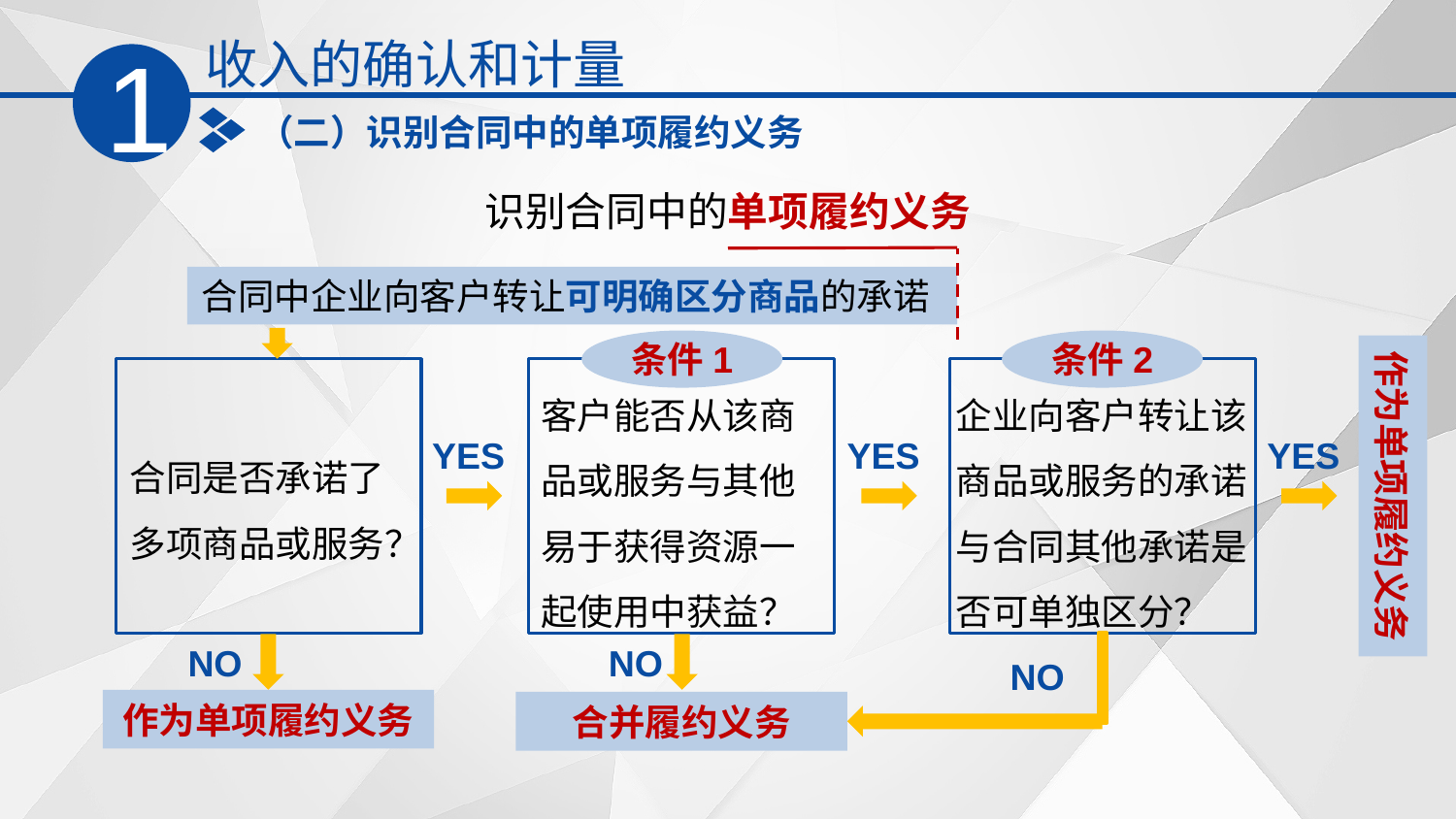

收入的确认和计量
1

（二）识别合同中的单项履约义务

识别合同中的单项履约义务
合同中企业向客户转让可明确区分商品的承诺

作为单项履约义务

合同是否承诺了多项商品或服务？

客户能否从该商品或服务与其他易于获得资源一起使用中获益？

企业向客户转让该商品或服务的承诺与合同其他承诺是否可单独区分？
YES
YES

YES

NO
NO

NO
作为单项履约义务
合并履约义务
条件1
条件2